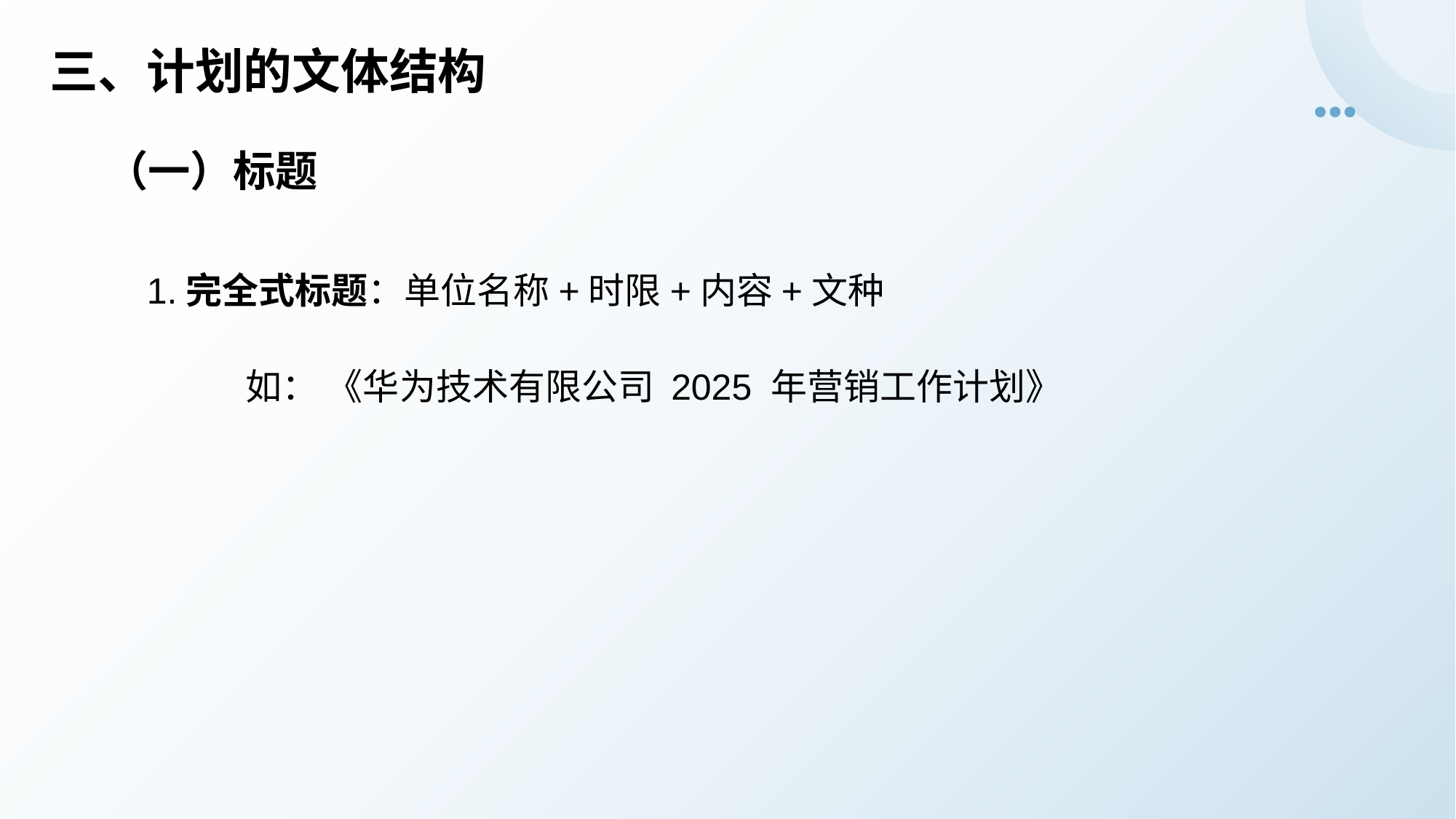

# 三、计划的文体结构
（一）标题
1.完全式标题：单位名称+时限+内容+文种
           如： 《华为技术有限公司 2025 年营销工作计划》